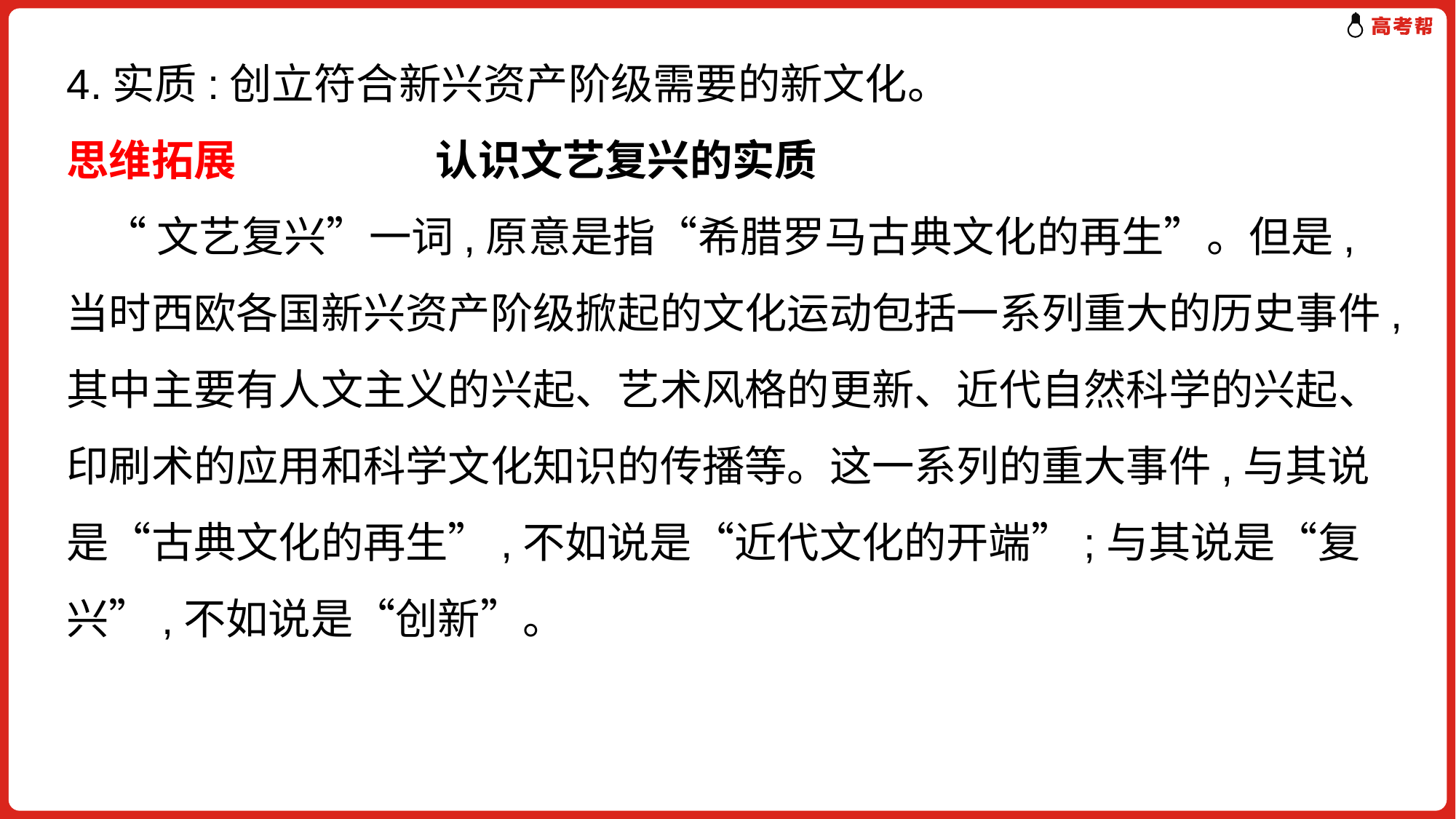

4.实质:创立符合新兴资产阶级需要的新文化。
思维拓展                     认识文艺复兴的实质
    “文艺复兴”一词,原意是指“希腊罗马古典文化的再生”。但是,当时西欧各国新兴资产阶级掀起的文化运动包括一系列重大的历史事件,其中主要有人文主义的兴起、艺术风格的更新、近代自然科学的兴起、印刷术的应用和科学文化知识的传播等。这一系列的重大事件,与其说是“古典文化的再生”,不如说是“近代文化的开端”;与其说是“复兴”,不如说是“创新”。